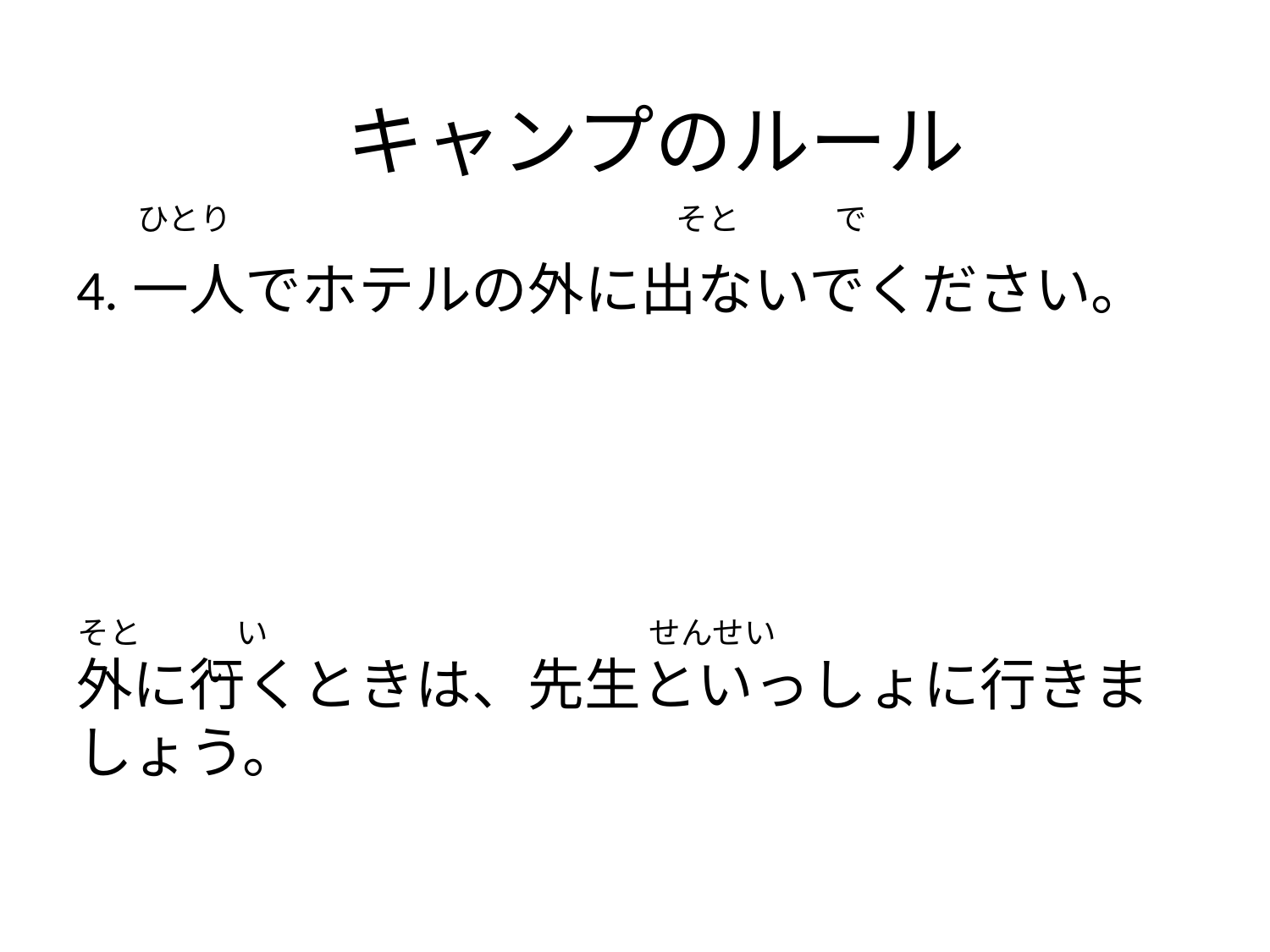

キャンプのルール
ひとり　　　　　　　　　　　　　　そと　　　で
4.一人でホテルの外に出ないでください。

外に行くときは、先生といっしょに行きましょう。
そと　　　い　　　　　　　　　　　　せんせい　　　　　　　　　　　　　い